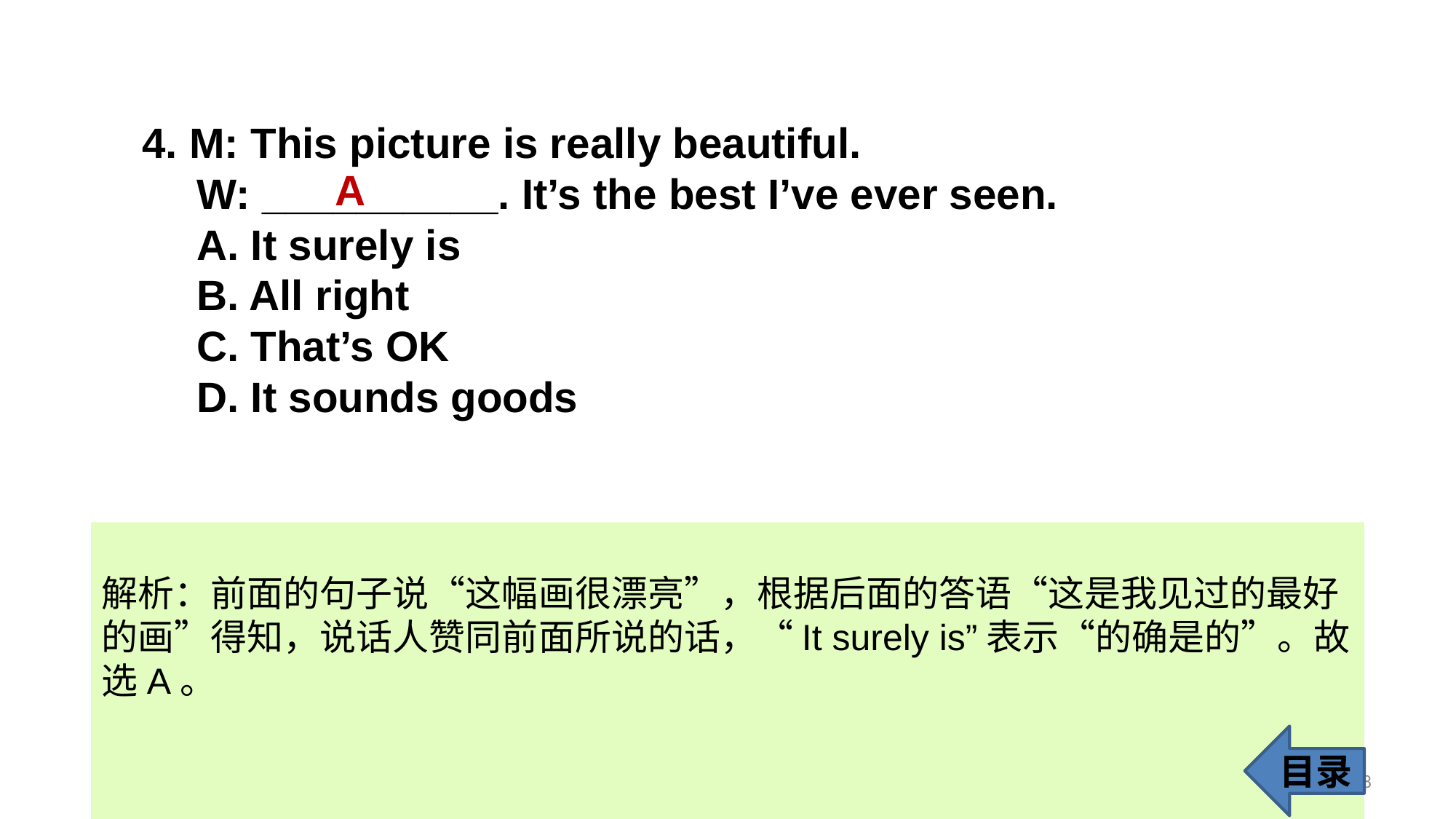

4. M: This picture is really beautiful.
W: __________. It’s the best I’ve ever seen.
A. It surely is
B. All right
C. That’s OK
D. It sounds goods
A

解析：前面的句子说“这幅画很漂亮”，根据后面的答语“这是我见过的最好的画”得知，说话人赞同前面所说的话，“It surely is”表示“的确是的”。故选A。
目录
8